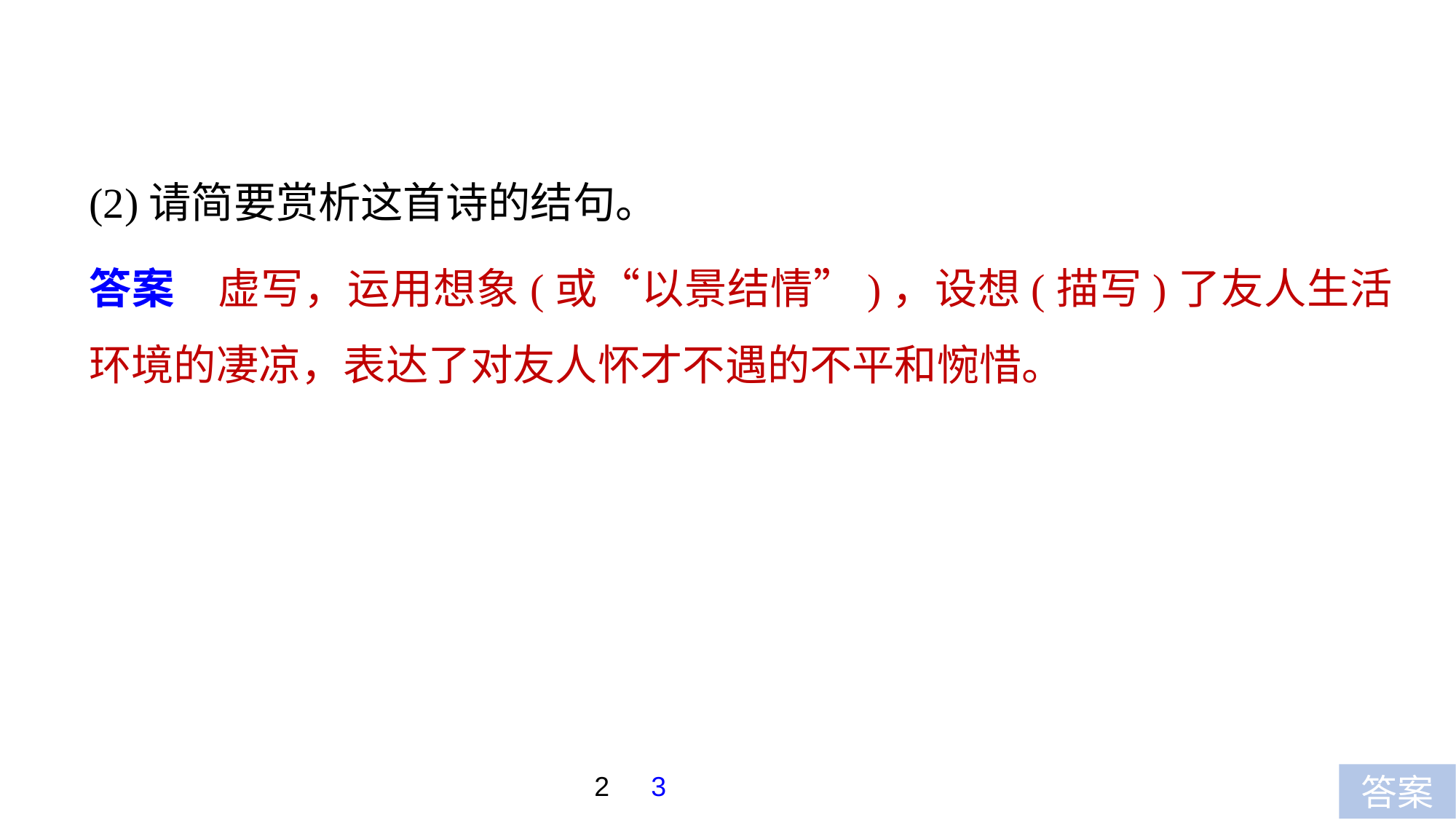

(2)请简要赏析这首诗的结句。
答案　虚写，运用想象(或“以景结情”)，设想(描写)了友人生活环境的凄凉，表达了对友人怀才不遇的不平和惋惜。
2
3
答案